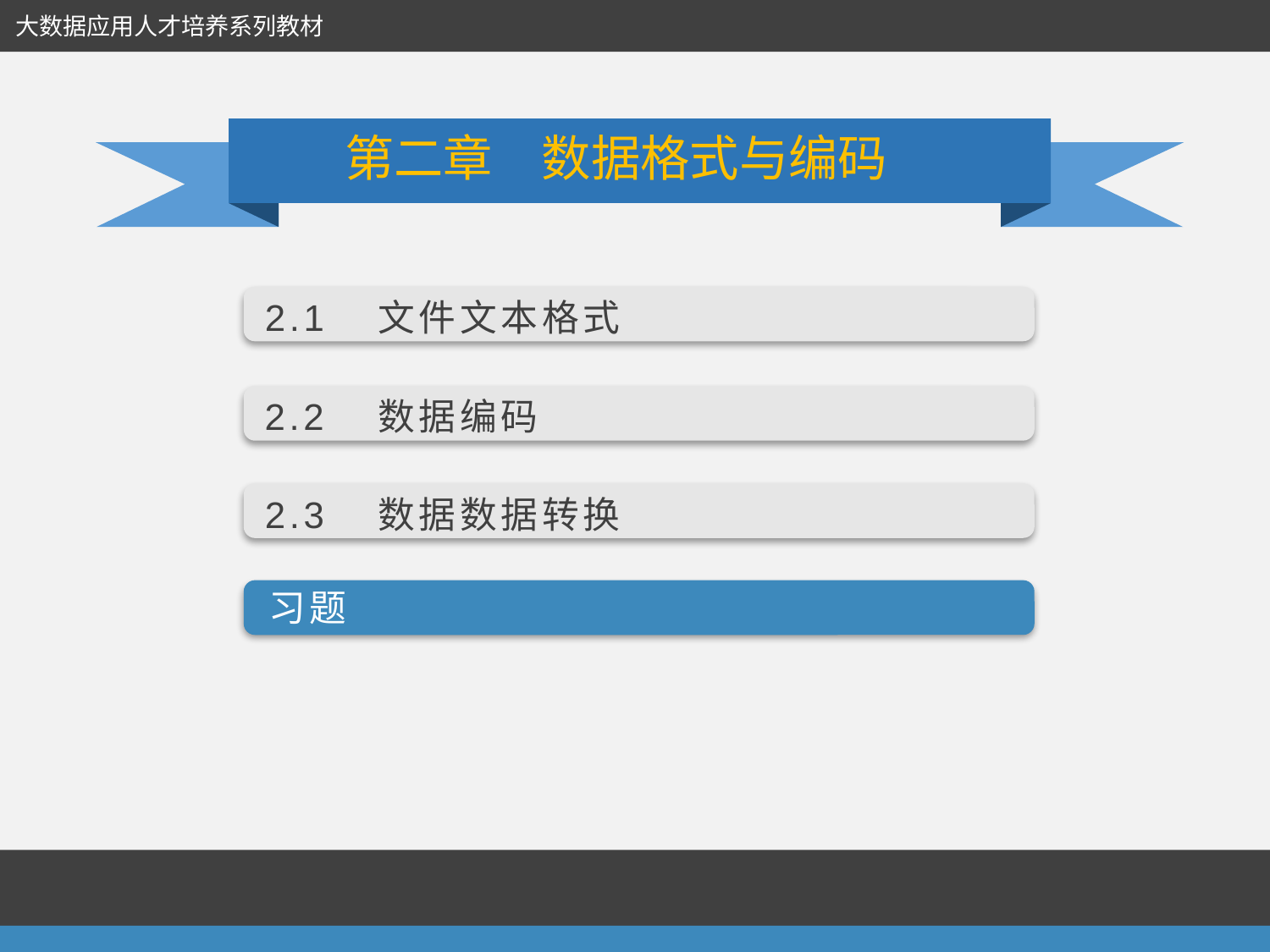

大数据应用人才培养系列教材

第二章　数据格式与编码

2.1　文件文本格式

2.2　数据编码

2.3　数据数据转换
习题